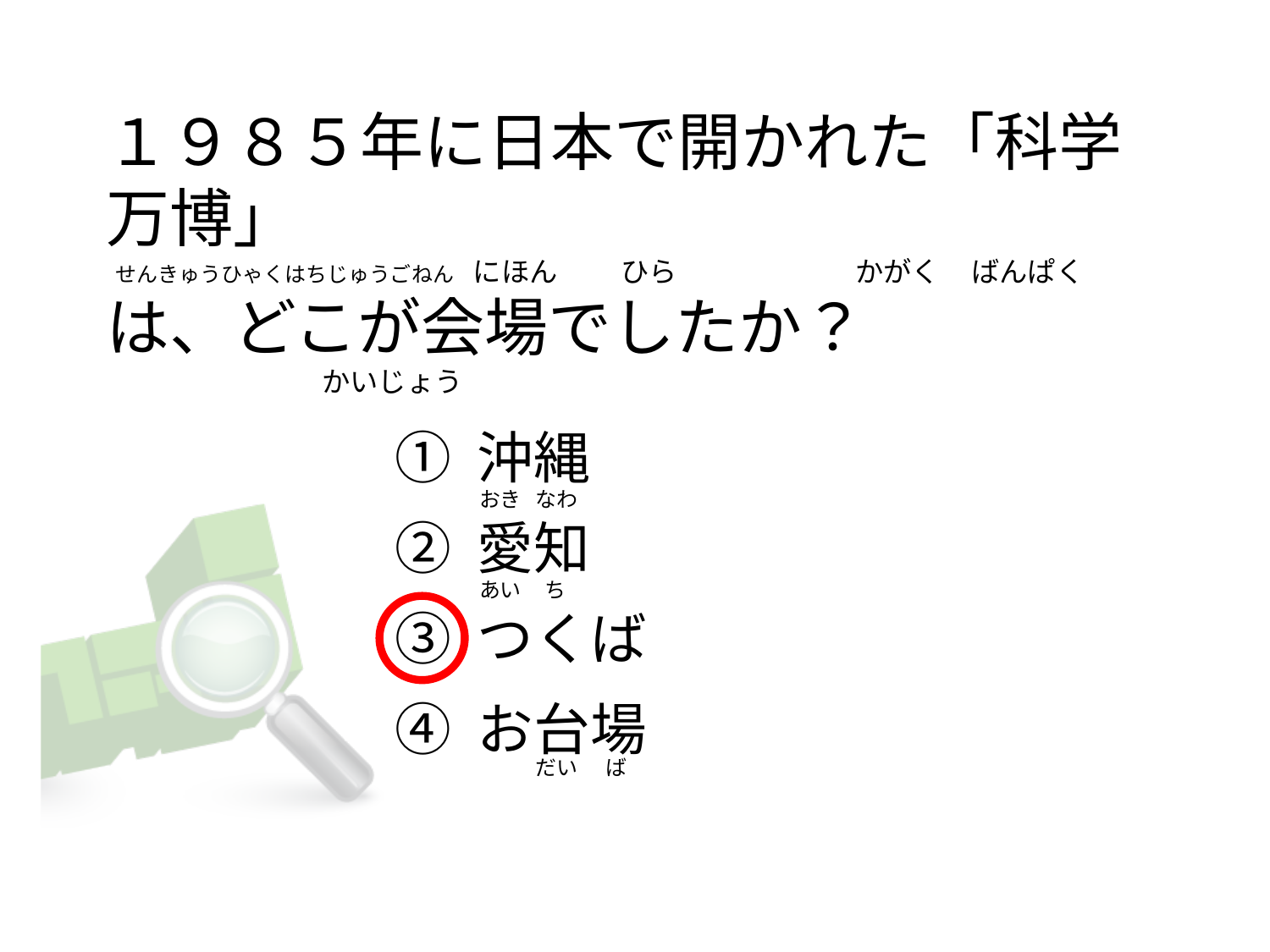

１９８５年に日本で開かれた「科学万博」
 せんきゅうひゃくはちじゅうごねん   にほん          ひら                            かがく     ばんぱく
は、どこが会場でしたか？
                                 かいじょう
① 沖縄
② 愛知
③ つくば
④ お台場
おき   なわ
あい     ち

           だい      ば